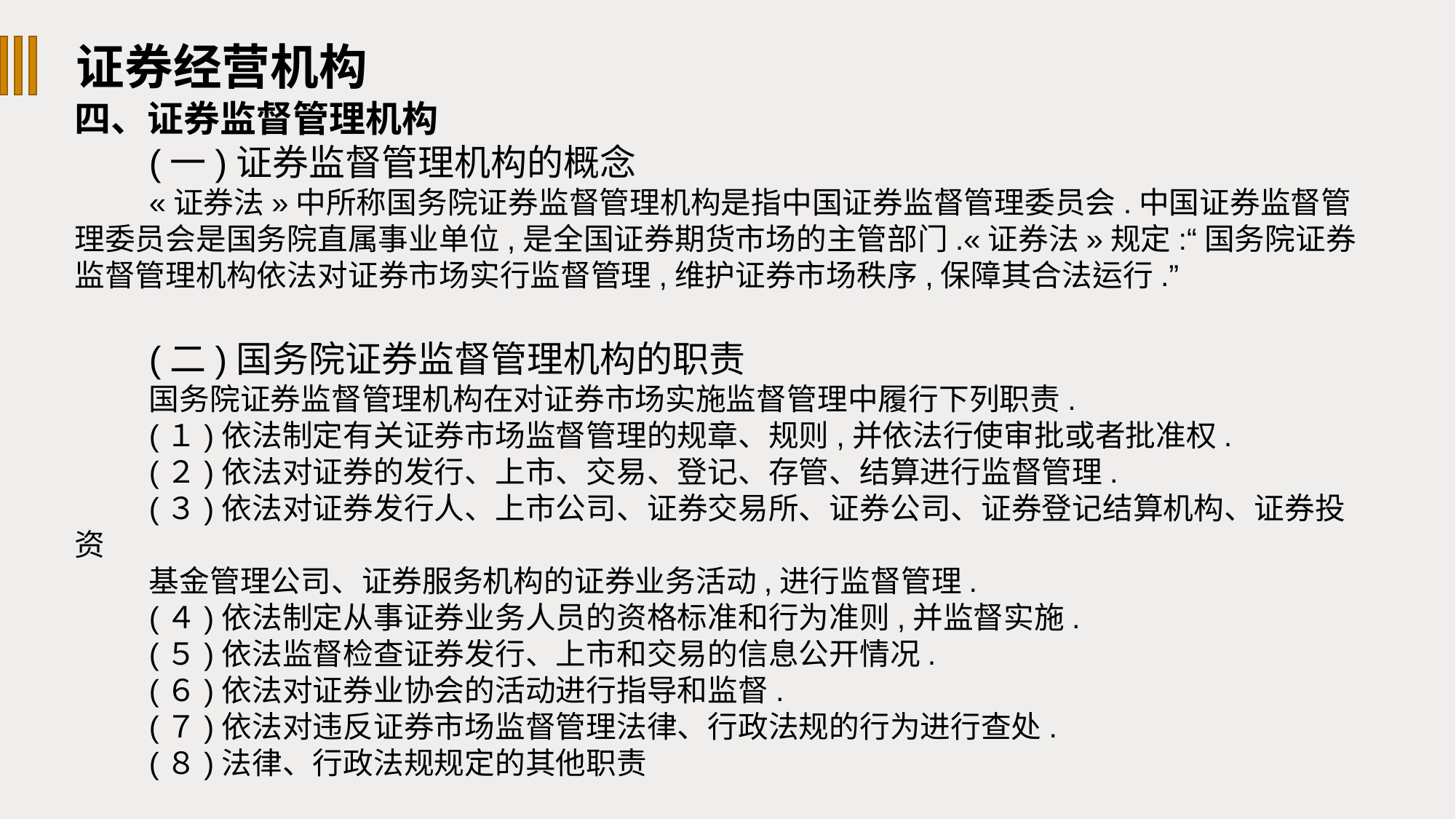

证券经营机构

四、证券监督管理机构
(一)证券监督管理机构的概念
«证券法»中所称国务院证券监督管理机构是指中国证券监督管理委员会.中国证券监督管理委员会是国务院直属事业单位,是全国证券期货市场的主管部门.«证券法»规定:“国务院证券监督管理机构依法对证券市场实行监督管理,维护证券市场秩序,保障其合法运行.”

(二)国务院证券监督管理机构的职责
国务院证券监督管理机构在对证券市场实施监督管理中履行下列职责.
(１)依法制定有关证券市场监督管理的规章、规则,并依法行使审批或者批准权.
(２)依法对证券的发行、上市、交易、登记、存管、结算进行监督管理.
(３)依法对证券发行人、上市公司、证券交易所、证券公司、证券登记结算机构、证券投资
基金管理公司、证券服务机构的证券业务活动,进行监督管理.
(４)依法制定从事证券业务人员的资格标准和行为准则,并监督实施.
(５)依法监督检查证券发行、上市和交易的信息公开情况.
(６)依法对证券业协会的活动进行指导和监督.
(７)依法对违反证券市场监督管理法律、行政法规的行为进行查处.
(８)法律、行政法规规定的其他职责